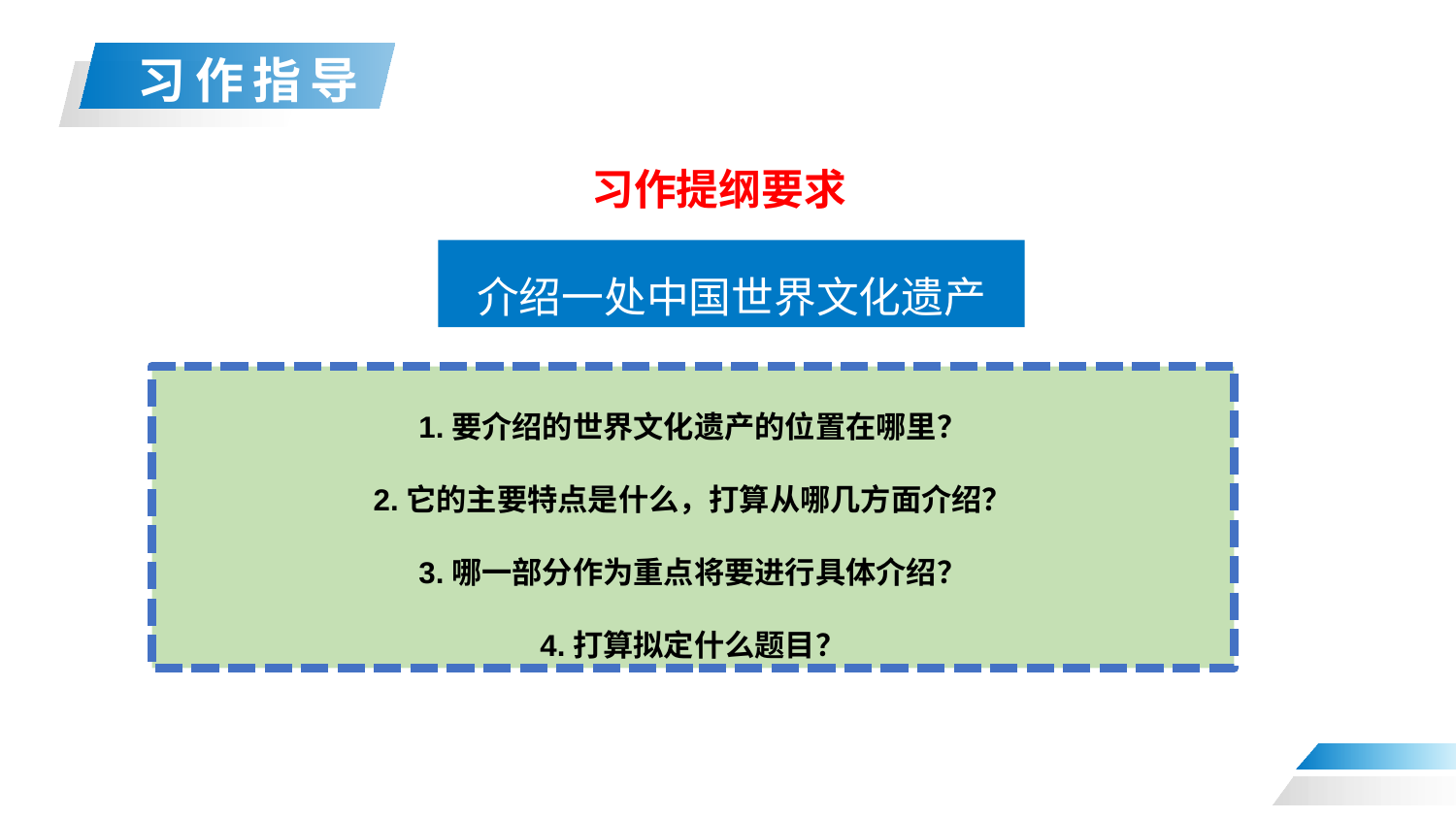

习作提纲要求
介绍一处中国世界文化遗产
1.要介绍的世界文化遗产的位置在哪里？
2.它的主要特点是什么，打算从哪几方面介绍？
3.哪一部分作为重点将要进行具体介绍？
4.打算拟定什么题目？